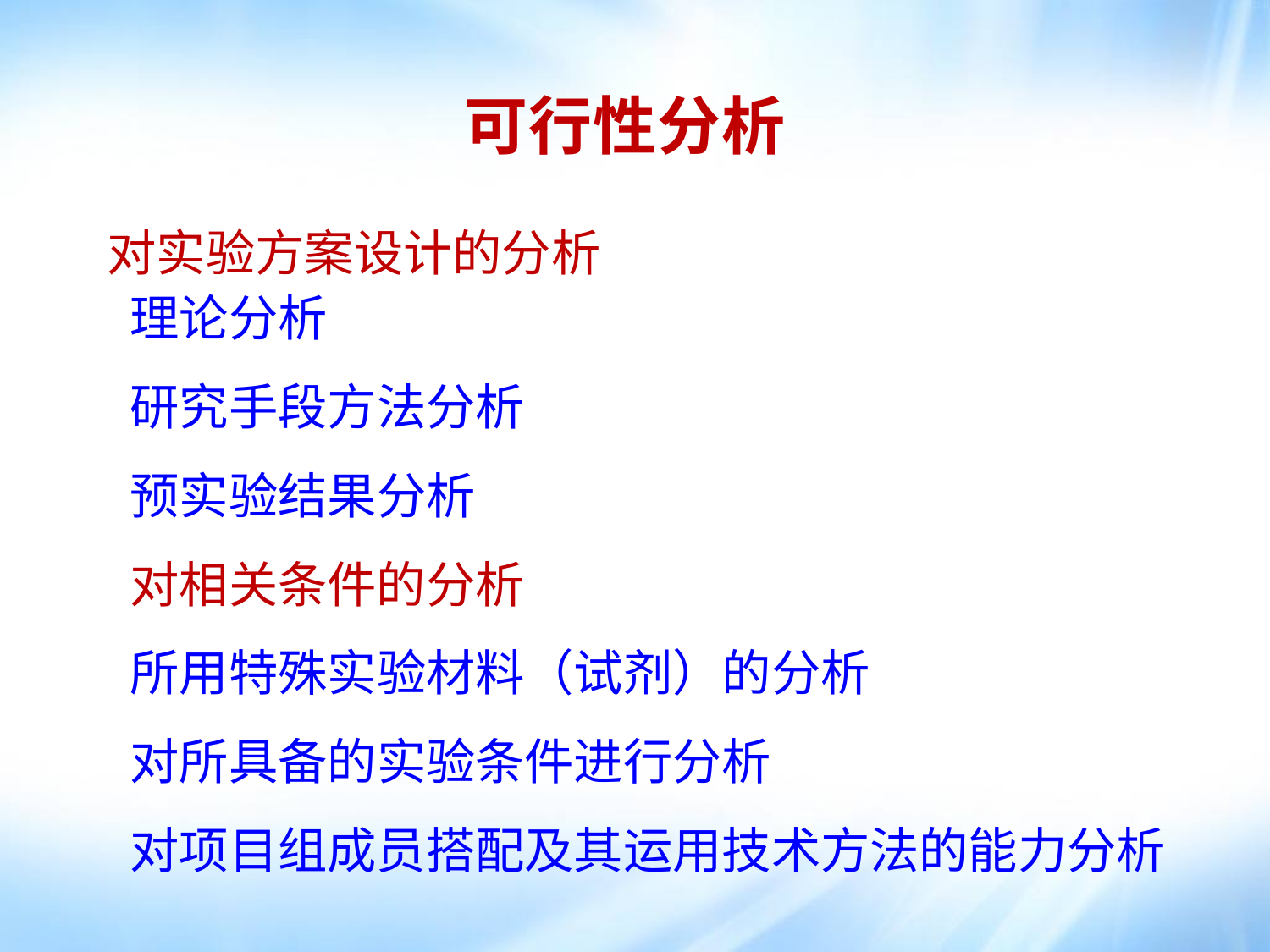

可行性分析
对实验方案设计的分析
 理论分析
 研究手段方法分析
 预实验结果分析
 对相关条件的分析
 所用特殊实验材料（试剂）的分析
 对所具备的实验条件进行分析
 对项目组成员搭配及其运用技术方法的能力分析